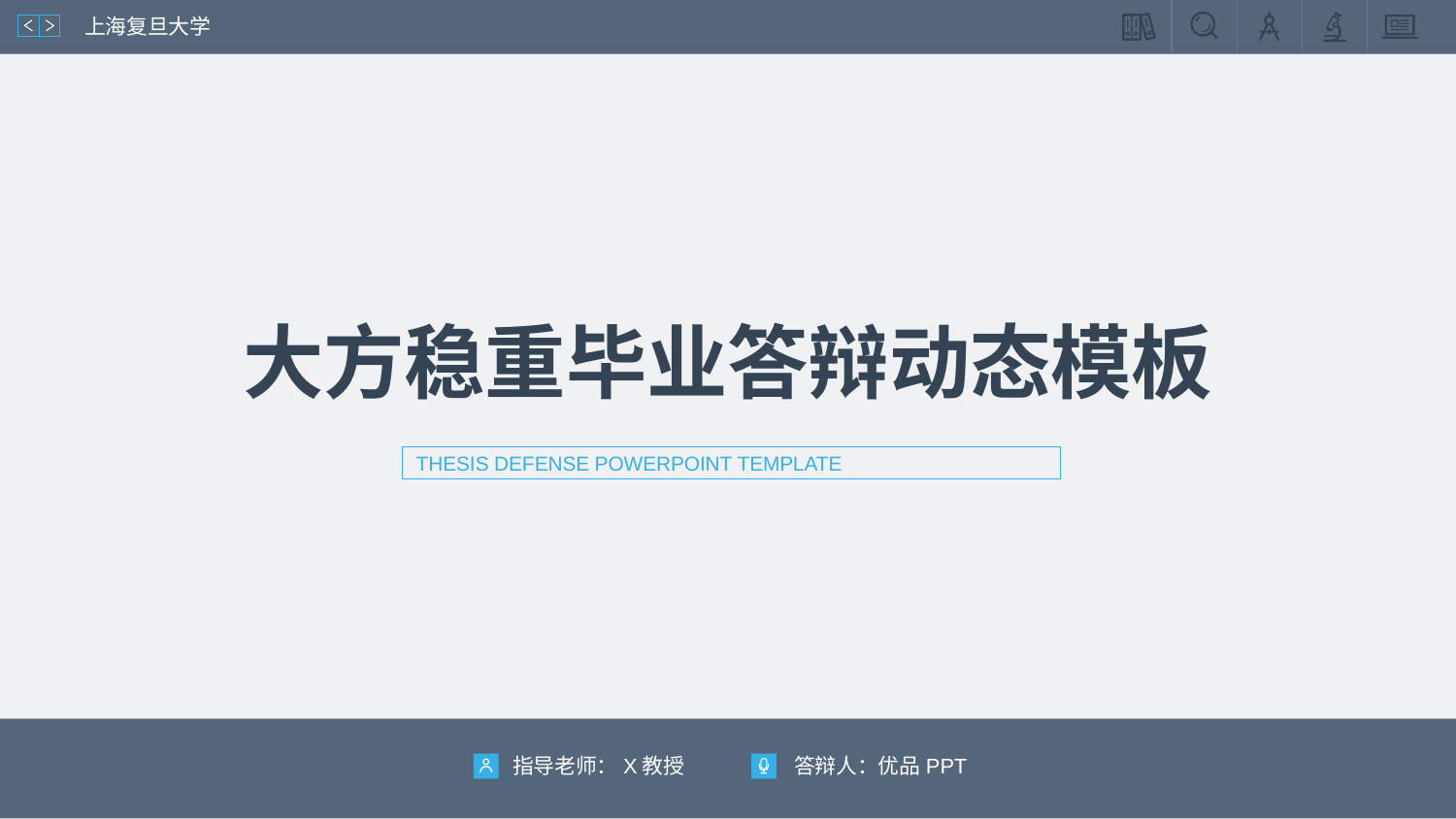

上海复旦大学

大方稳重毕业答辩动态模板
THESIS DEFENSE POWERPOINT TEMPLATE
指导老师：X教授
答辩人：优品PPT